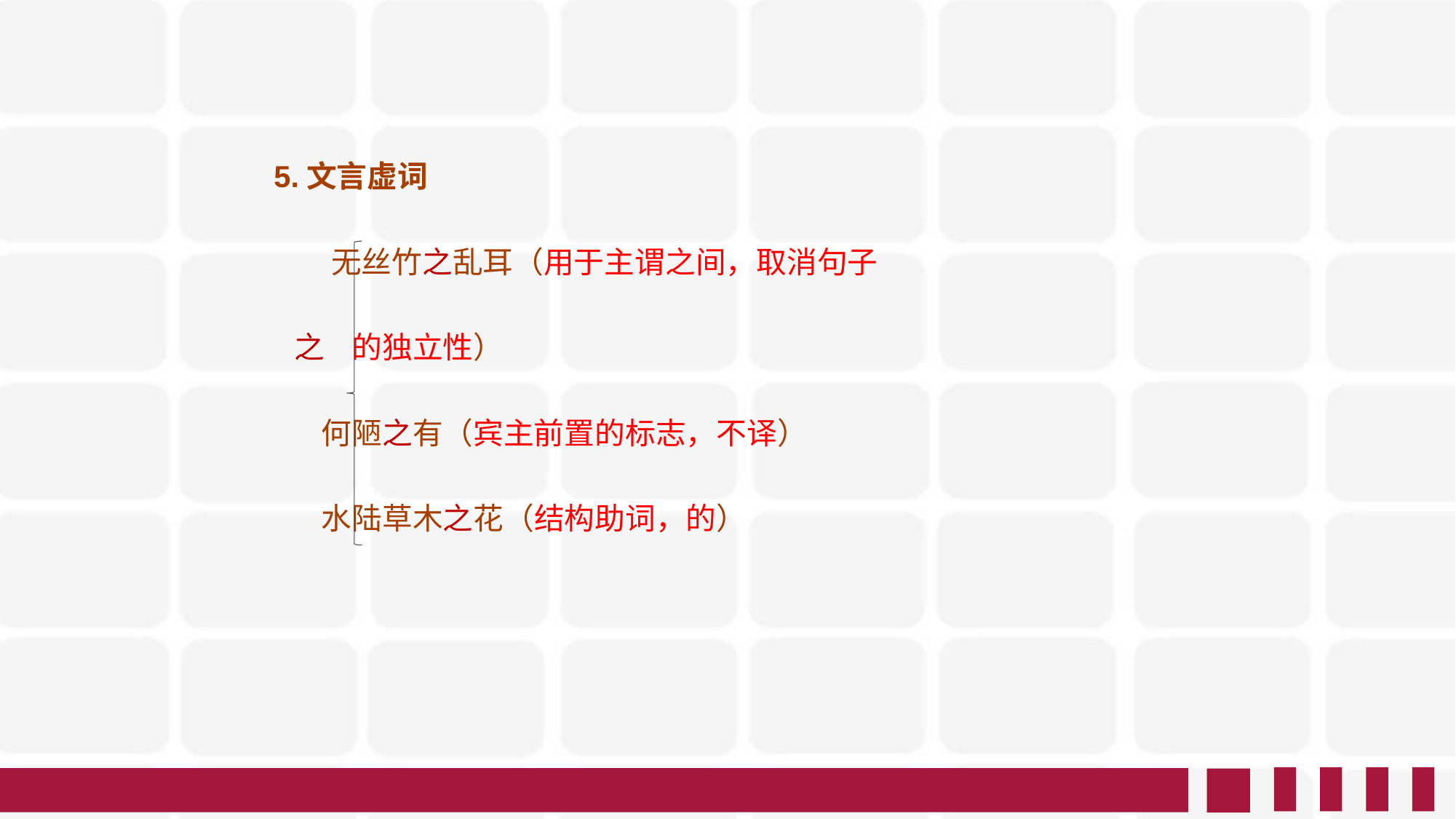

5.文言虚词
　    无丝竹之乱耳（用于主谓之间，取消句子
  之    的独立性）
      何陋之有（宾主前置的标志，不译）
      水陆草木之花（结构助词，的）